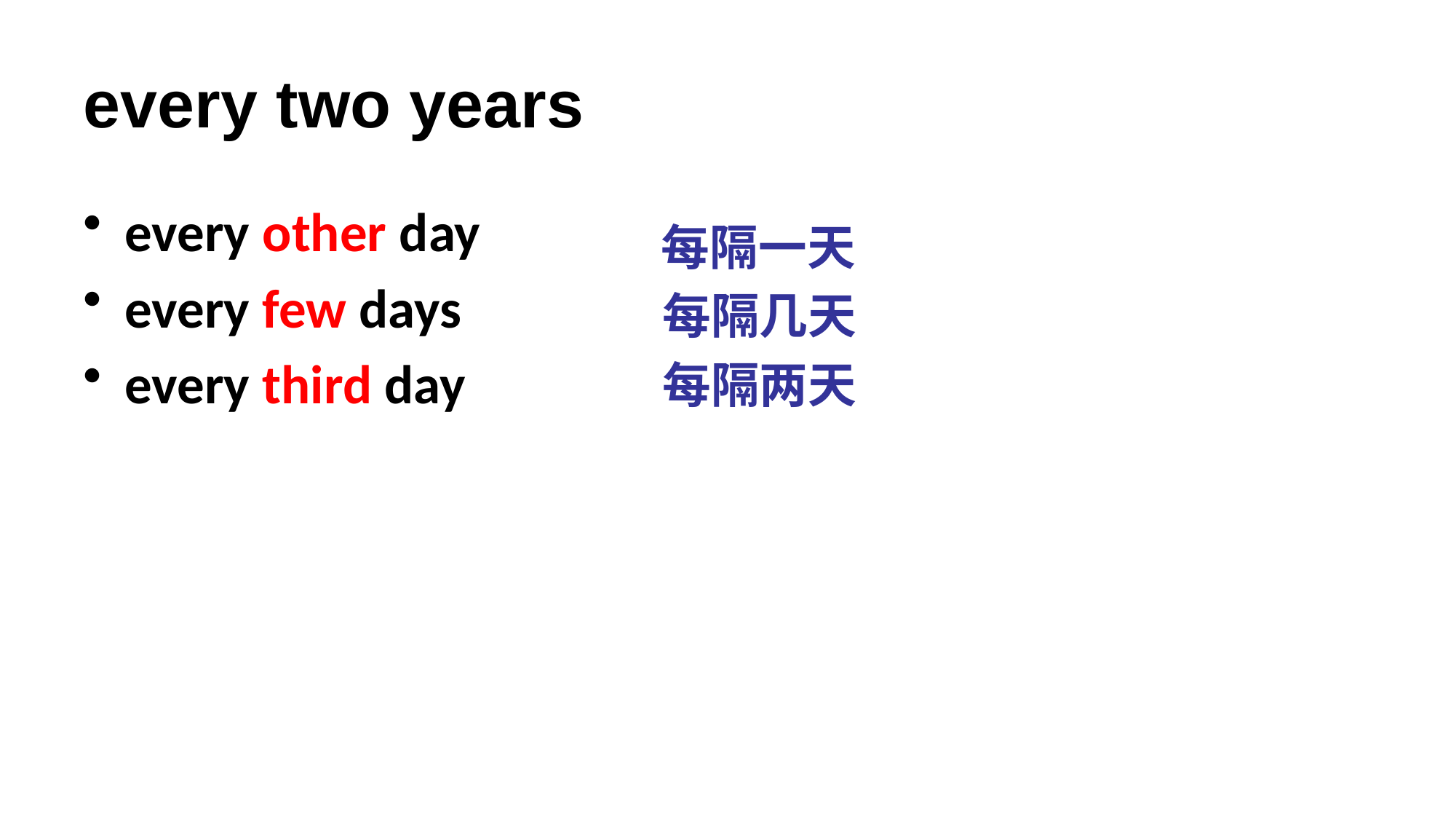

# every two years
every other day
every few days
every third day
每隔一天
每隔几天
每隔两天